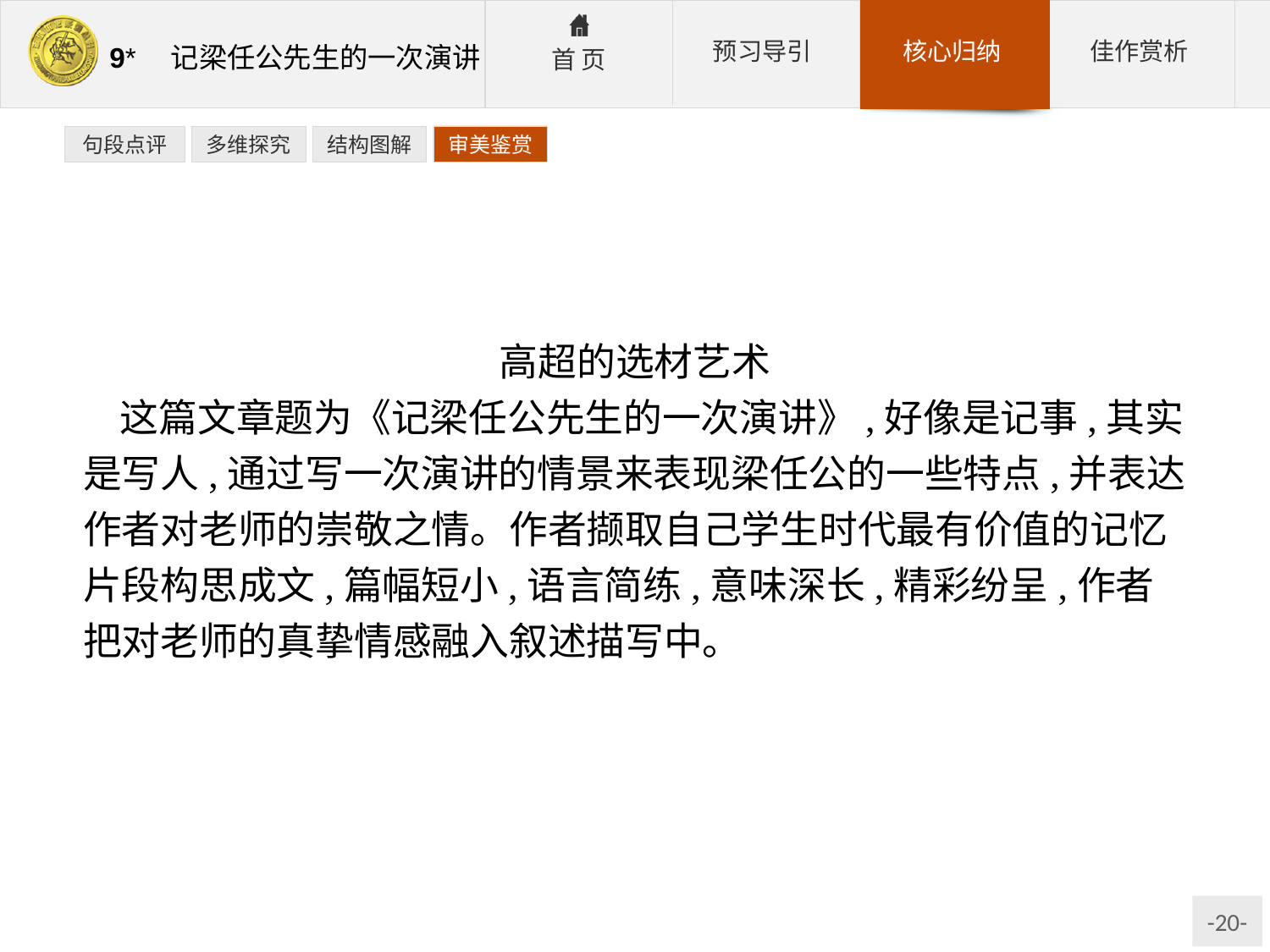

句段点评
多维探究
结构图解
审美鉴赏
高超的选材艺术
这篇文章题为《记梁任公先生的一次演讲》,好像是记事,其实是写人,通过写一次演讲的情景来表现梁任公的一些特点,并表达作者对老师的崇敬之情。作者撷取自己学生时代最有价值的记忆片段构思成文,篇幅短小,语言简练,意味深长,精彩纷呈,作者把对老师的真挚情感融入叙述描写中。